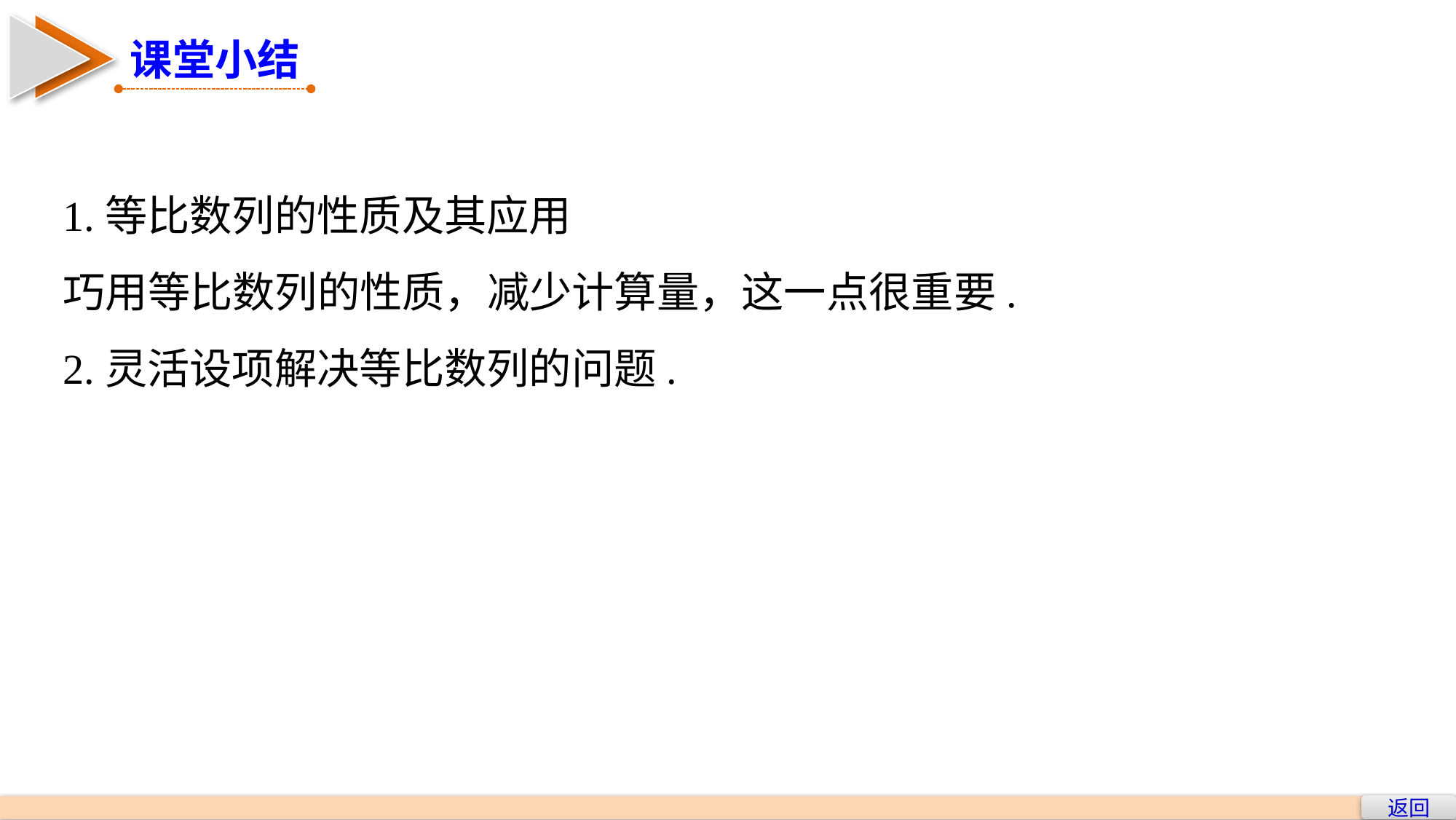

课堂小结
1.等比数列的性质及其应用
巧用等比数列的性质，减少计算量，这一点很重要.
2.灵活设项解决等比数列的问题.
返回